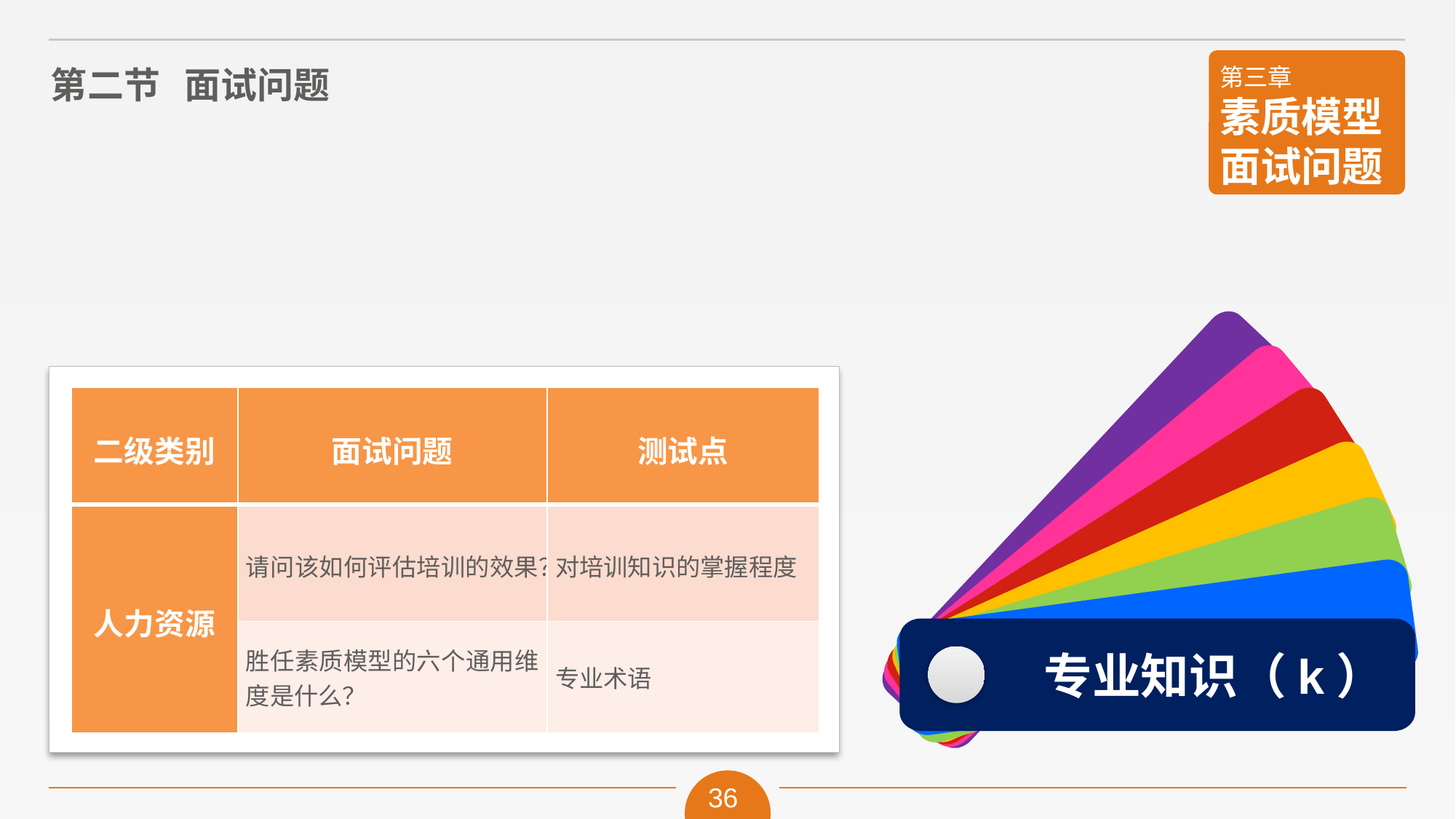

专业知识（k）

| 二级类别 | 面试问题 | 测试点 |
| --- | --- | --- |
| 人力资源 | 请问该如何评估培训的效果？ | 对培训知识的掌握程度 |
|  | 胜任素质模型的六个通用维度是什么？ | 专业术语 |